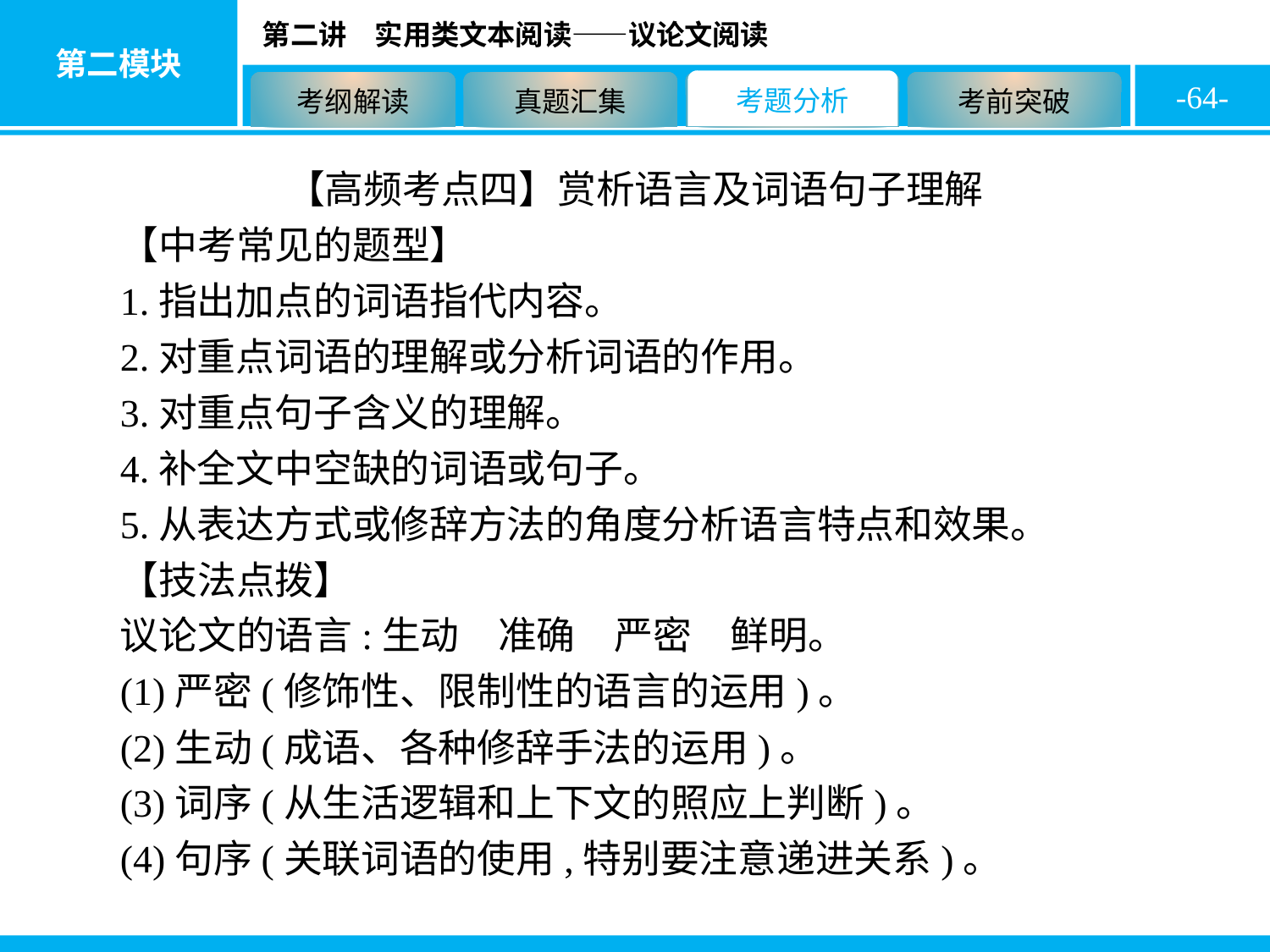

-64-
【高频考点四】赏析语言及词语句子理解
【中考常见的题型】
1.指出加点的词语指代内容。
2.对重点词语的理解或分析词语的作用。
3.对重点句子含义的理解。
4.补全文中空缺的词语或句子。
5.从表达方式或修辞方法的角度分析语言特点和效果。
【技法点拨】
议论文的语言:生动　准确　严密　鲜明。
(1)严密(修饰性、限制性的语言的运用)。
(2)生动(成语、各种修辞手法的运用)。
(3)词序(从生活逻辑和上下文的照应上判断)。
(4)句序(关联词语的使用,特别要注意递进关系)。